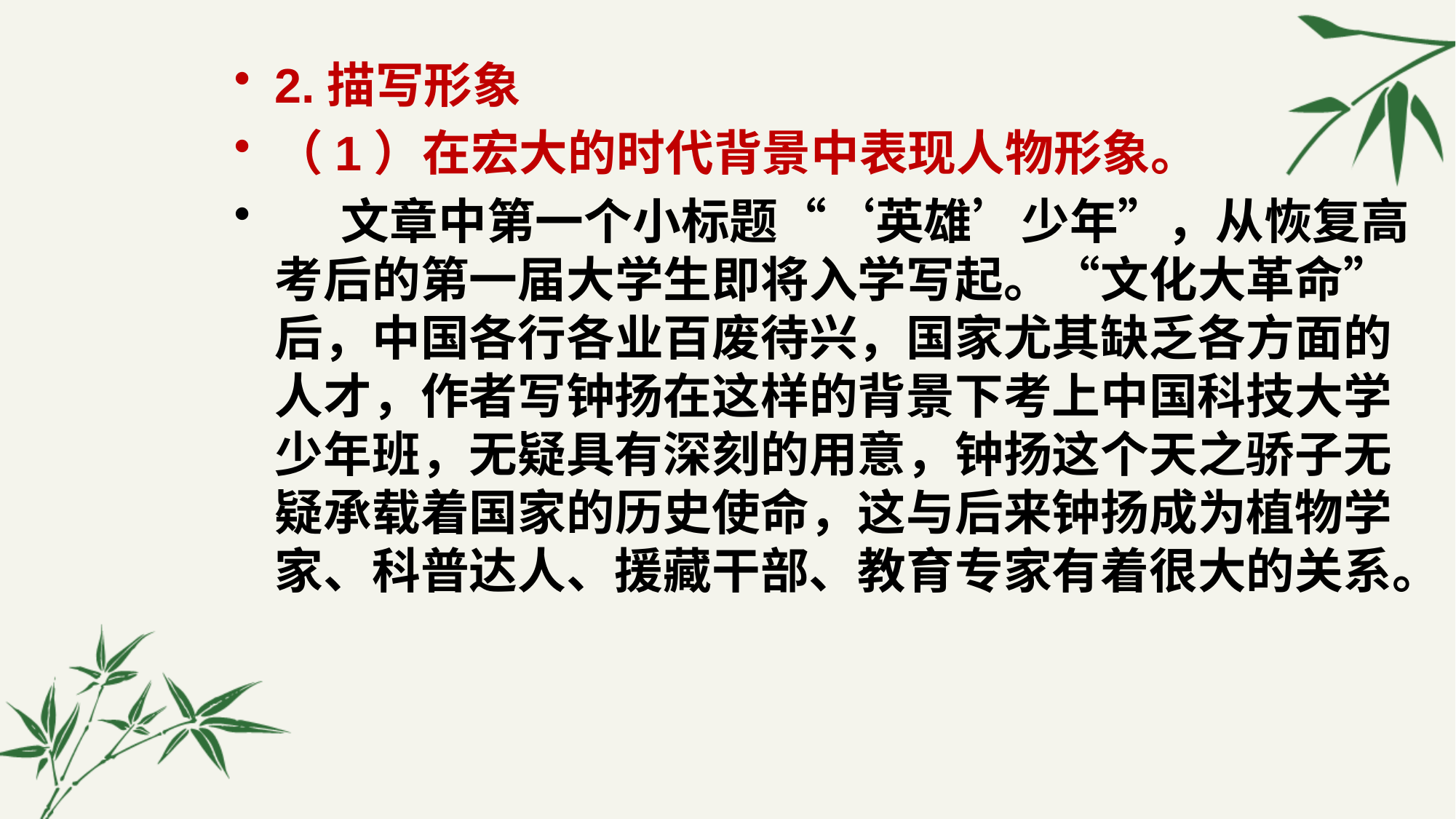

2.描写形象
（1）在宏大的时代背景中表现人物形象。
     文章中第一个小标题“‘英雄’少年”，从恢复高考后的第一届大学生即将入学写起。“文化大革命”后，中国各行各业百废待兴，国家尤其缺乏各方面的人才，作者写钟扬在这样的背景下考上中国科技大学少年班，无疑具有深刻的用意，钟扬这个天之骄子无疑承载着国家的历史使命，这与后来钟扬成为植物学家、科普达人、援藏干部、教育专家有着很大的关系。